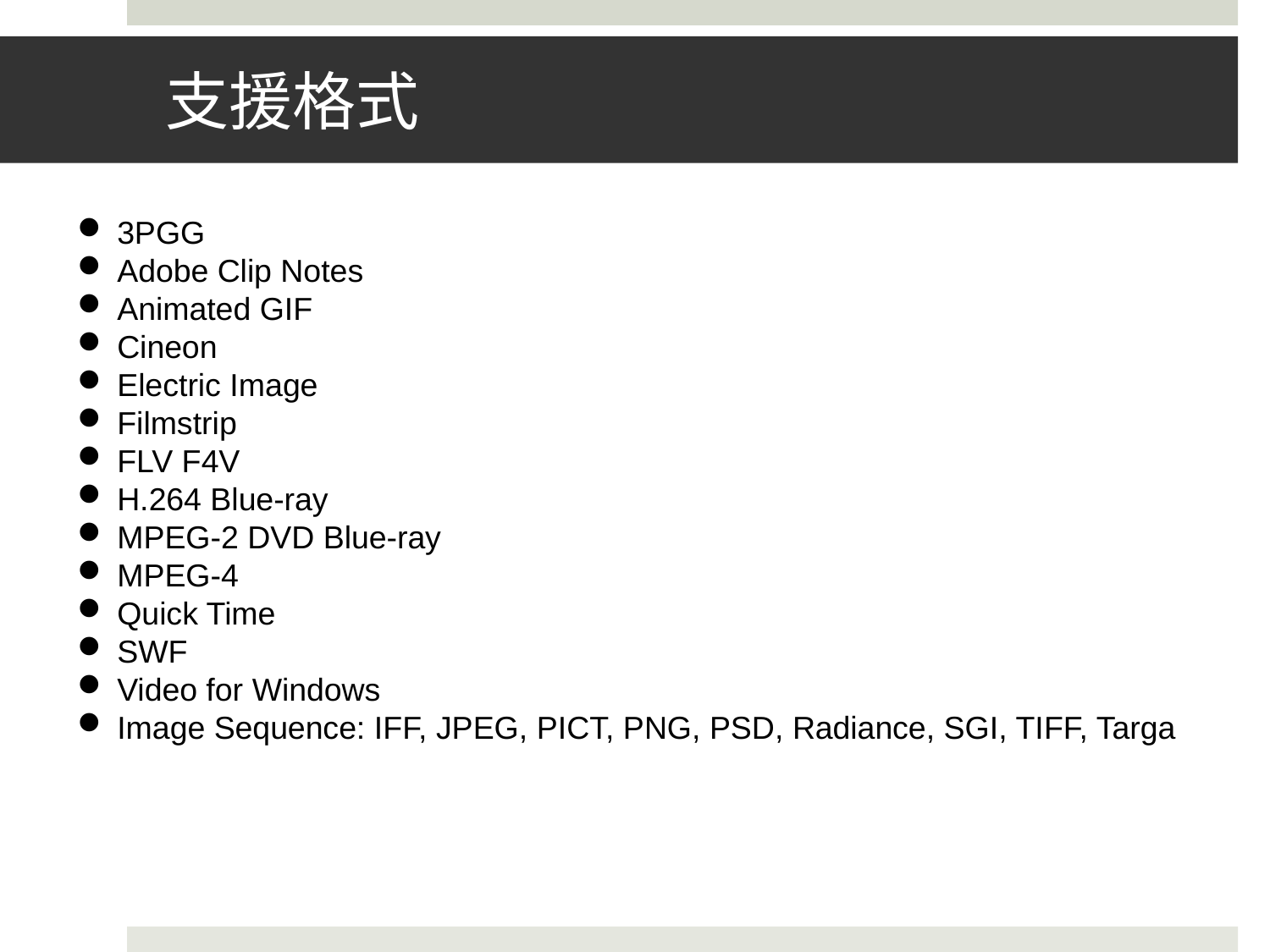

# 支援格式
3PGG
Adobe Clip Notes
Animated GIF
Cineon
Electric Image
Filmstrip
FLV F4V
H.264 Blue-ray
MPEG-2 DVD Blue-ray
MPEG-4
Quick Time
SWF
Video for Windows
Image Sequence: IFF, JPEG, PICT, PNG, PSD, Radiance, SGI, TIFF, Targa